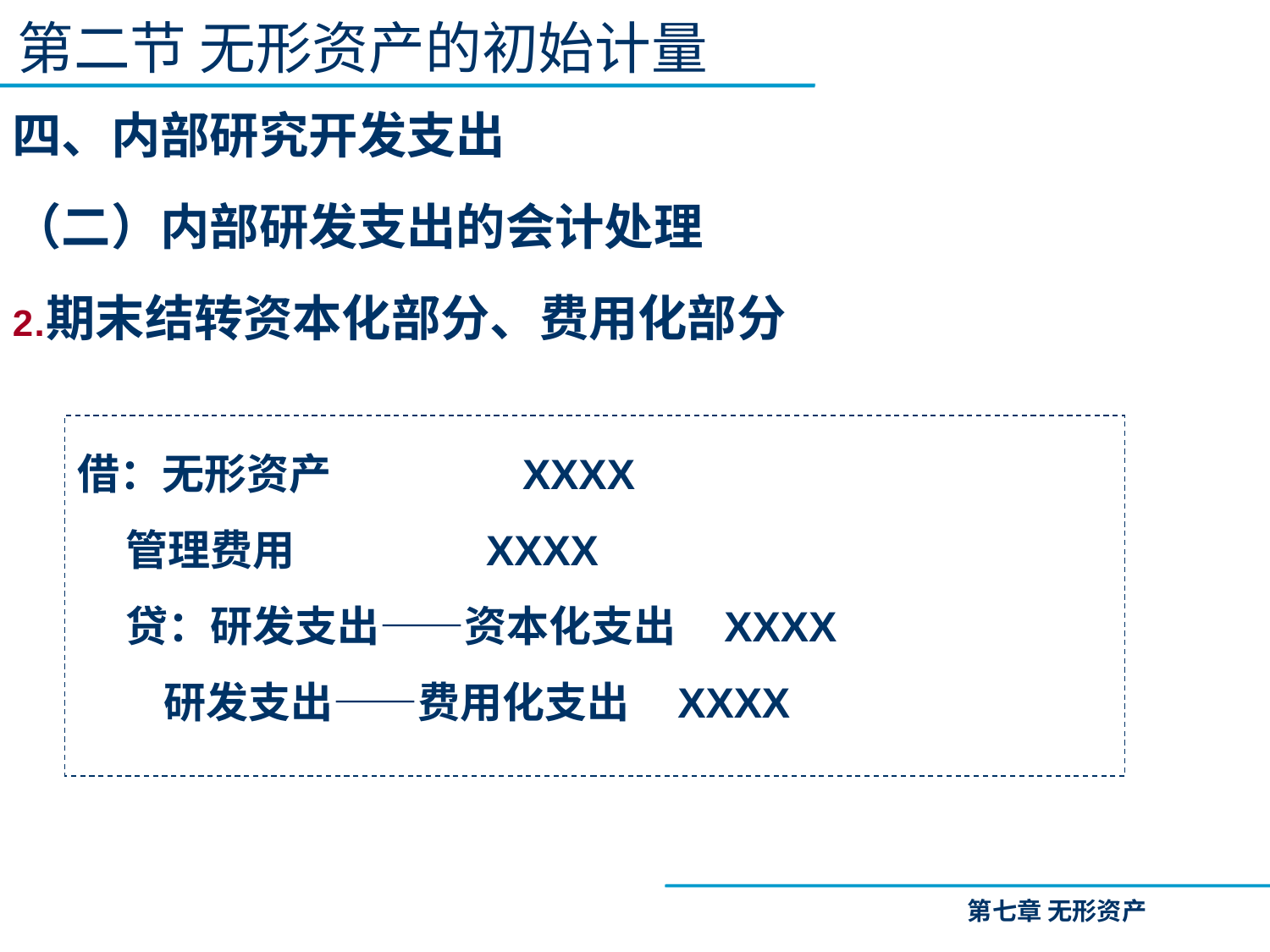

第二节 无形资产的初始计量
四、内部研究开发支出
（二）内部研发支出的会计处理
期末结转资本化部分、费用化部分
借：无形资产                   XXXX
    管理费用                   XXXX
    贷：研发支出——资本化支出    XXXX
        研发支出——费用化支出    XXXX